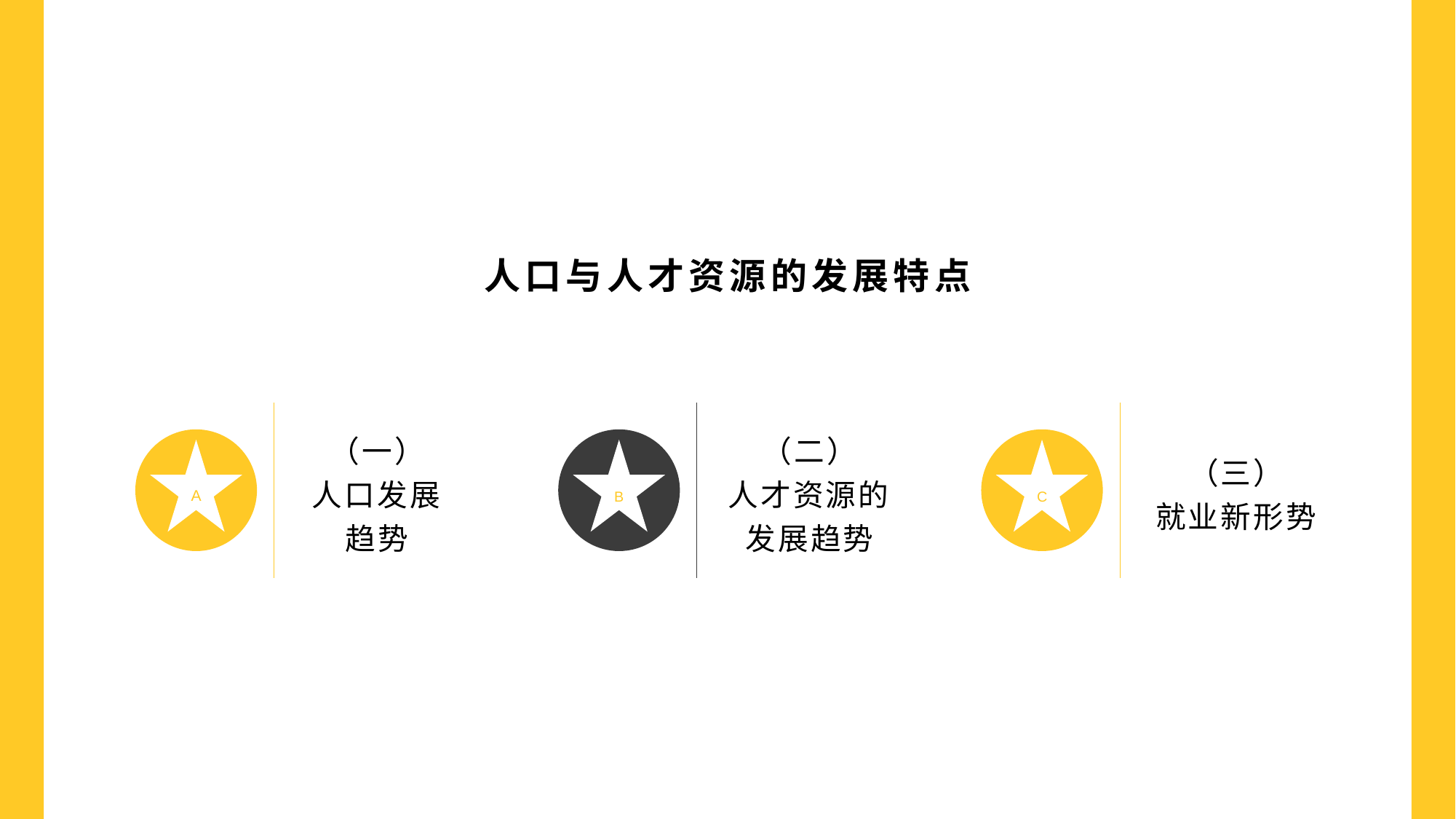

人口与人才资源的发展特点
（一）
人口发展趋势
（二）
人才资源的发展趋势

A
B
C
（三）
就业新形势